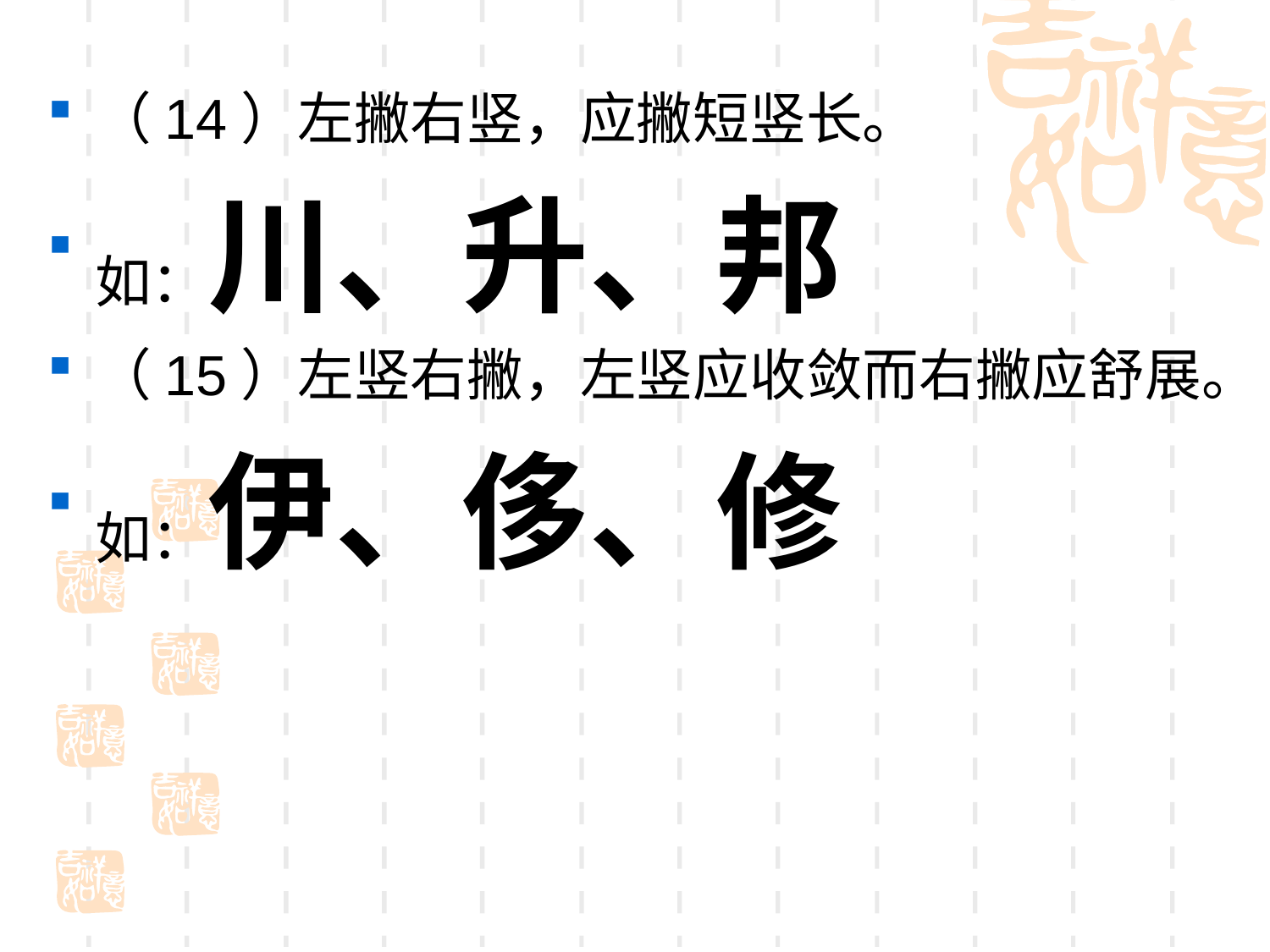

（14）左撇右竖，应撇短竖长。
如：川、升、邦
（15）左竖右撇，左竖应收敛而右撇应舒展。
如：伊、侈、修